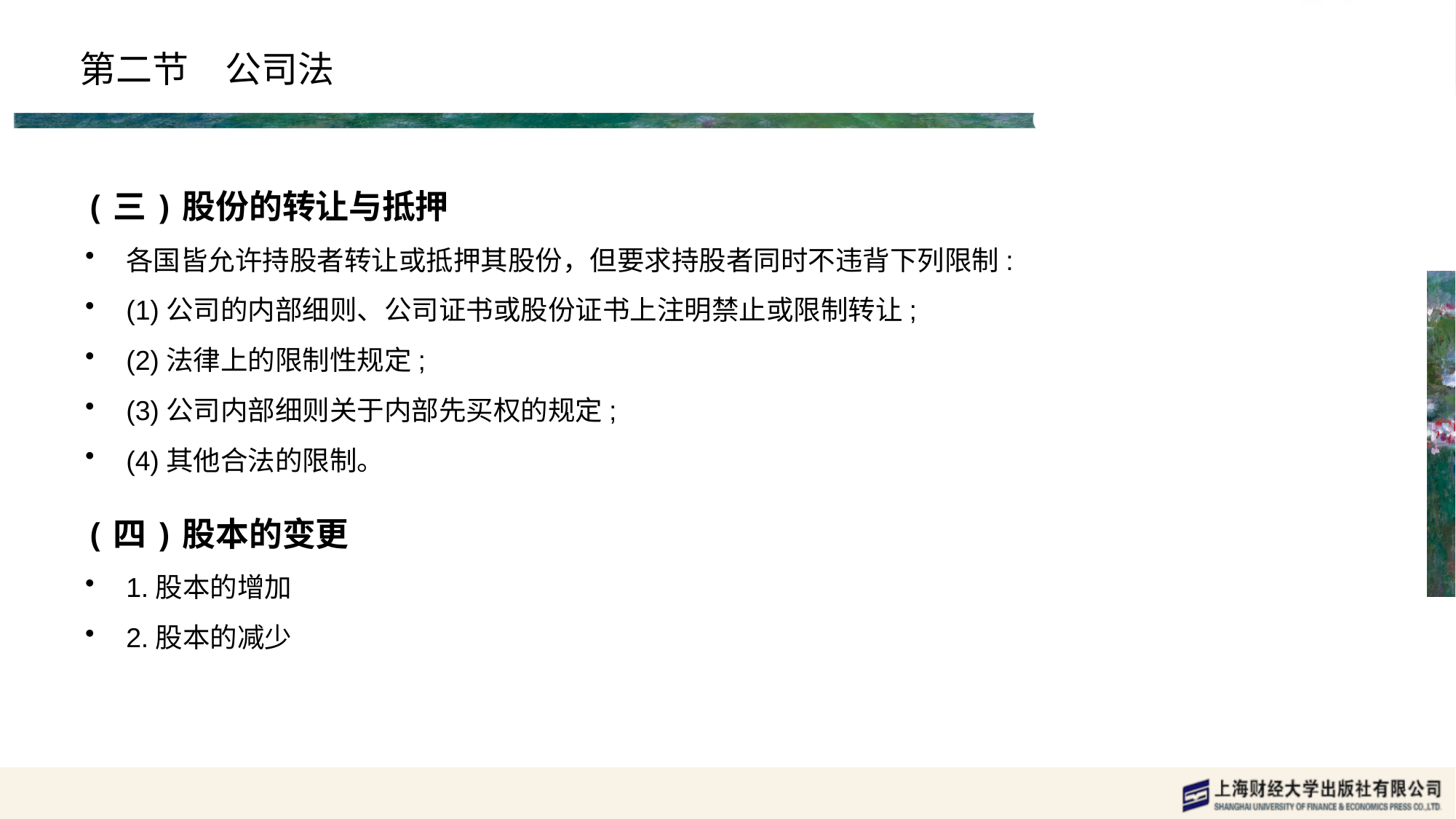

# 第二节　公司法
(三)股份的转让与抵押
各国皆允许持股者转让或抵押其股份，但要求持股者同时不违背下列限制:
(1)公司的内部细则、公司证书或股份证书上注明禁止或限制转让;
(2)法律上的限制性规定;
(3)公司内部细则关于内部先买权的规定;
(4)其他合法的限制。
(四)股本的变更
1.股本的增加
2.股本的减少